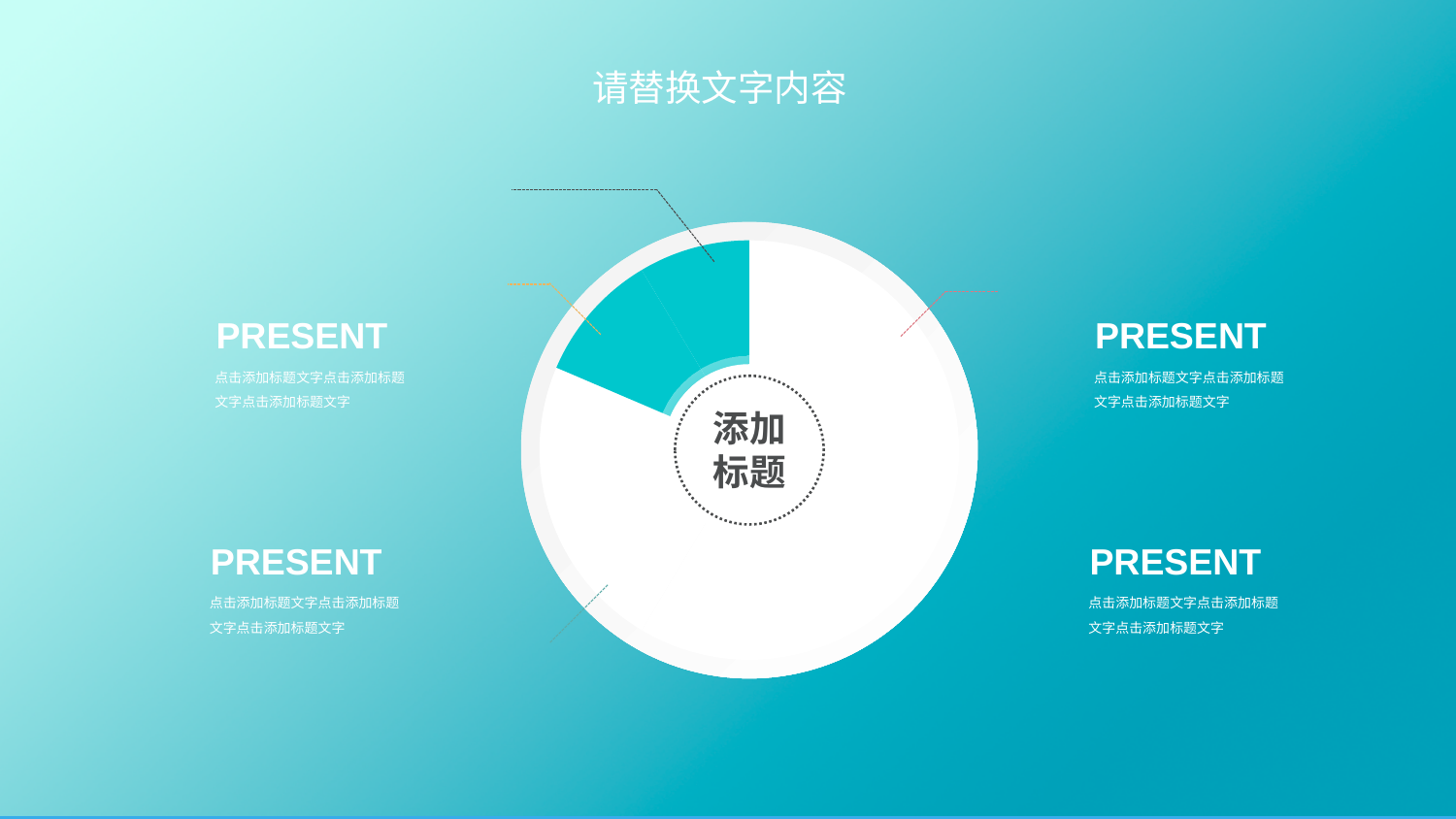

请替换文字内容

### Chart

| Category | 销售额 |
|---|---|
| 标题一 | 8.2 |
| 标题二 | 3.2 |
| 标题三 | 1.4 |
| 标题四 | 1.2 |
PRESENT
点击添加标题文字点击添加标题文字点击添加标题文字
PRESENT
点击添加标题文字点击添加标题文字点击添加标题文字

添加
标题
PRESENT
点击添加标题文字点击添加标题文字点击添加标题文字
PRESENT
点击添加标题文字点击添加标题文字点击添加标题文字